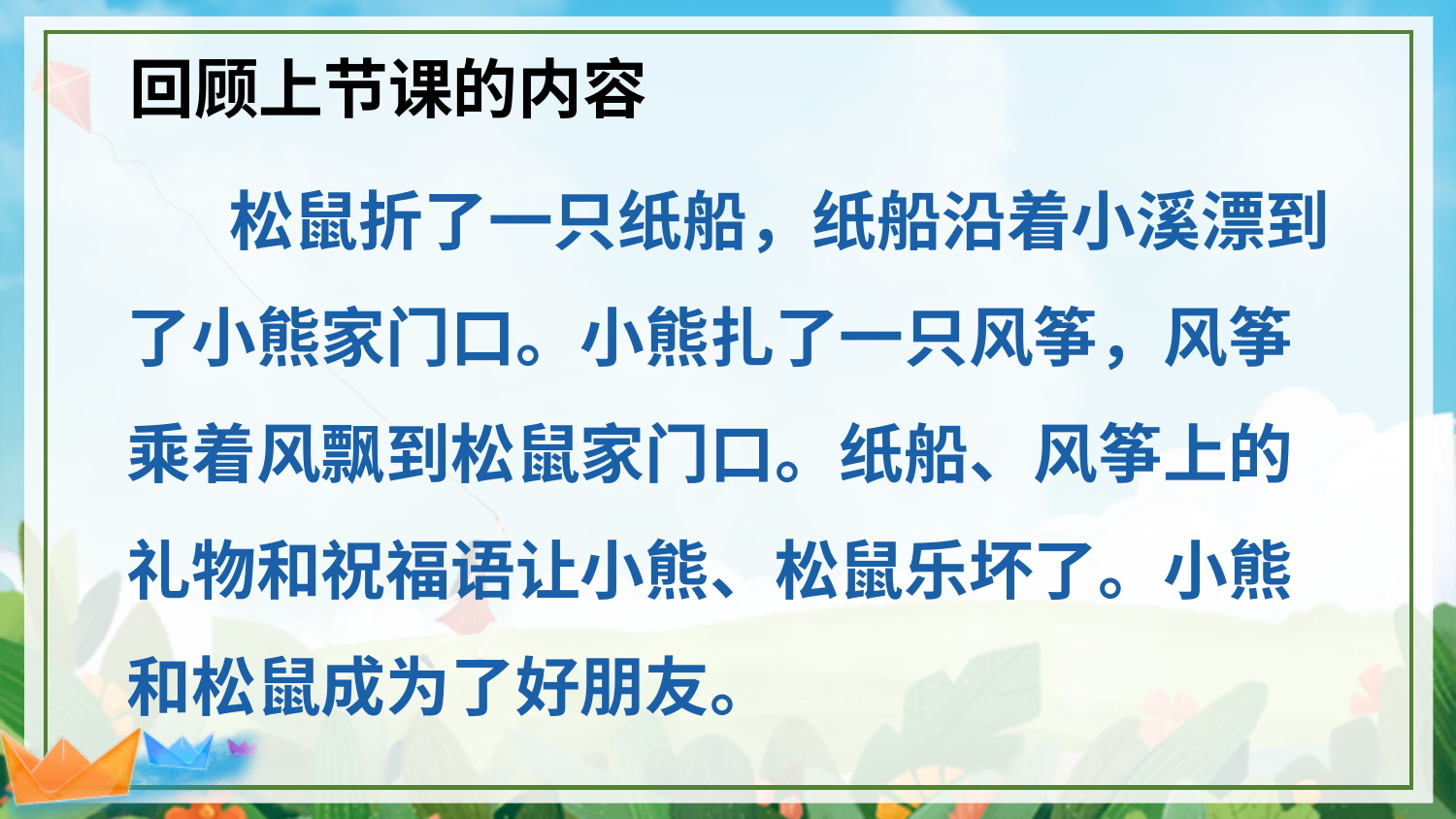

回顾上节课的内容
   松鼠折了一只纸船，纸船沿着小溪漂到了小熊家门口。小熊扎了一只风筝，风筝乘着风飘到松鼠家门口。纸船、风筝上的礼物和祝福语让小熊、松鼠乐坏了。小熊和松鼠成为了好朋友。